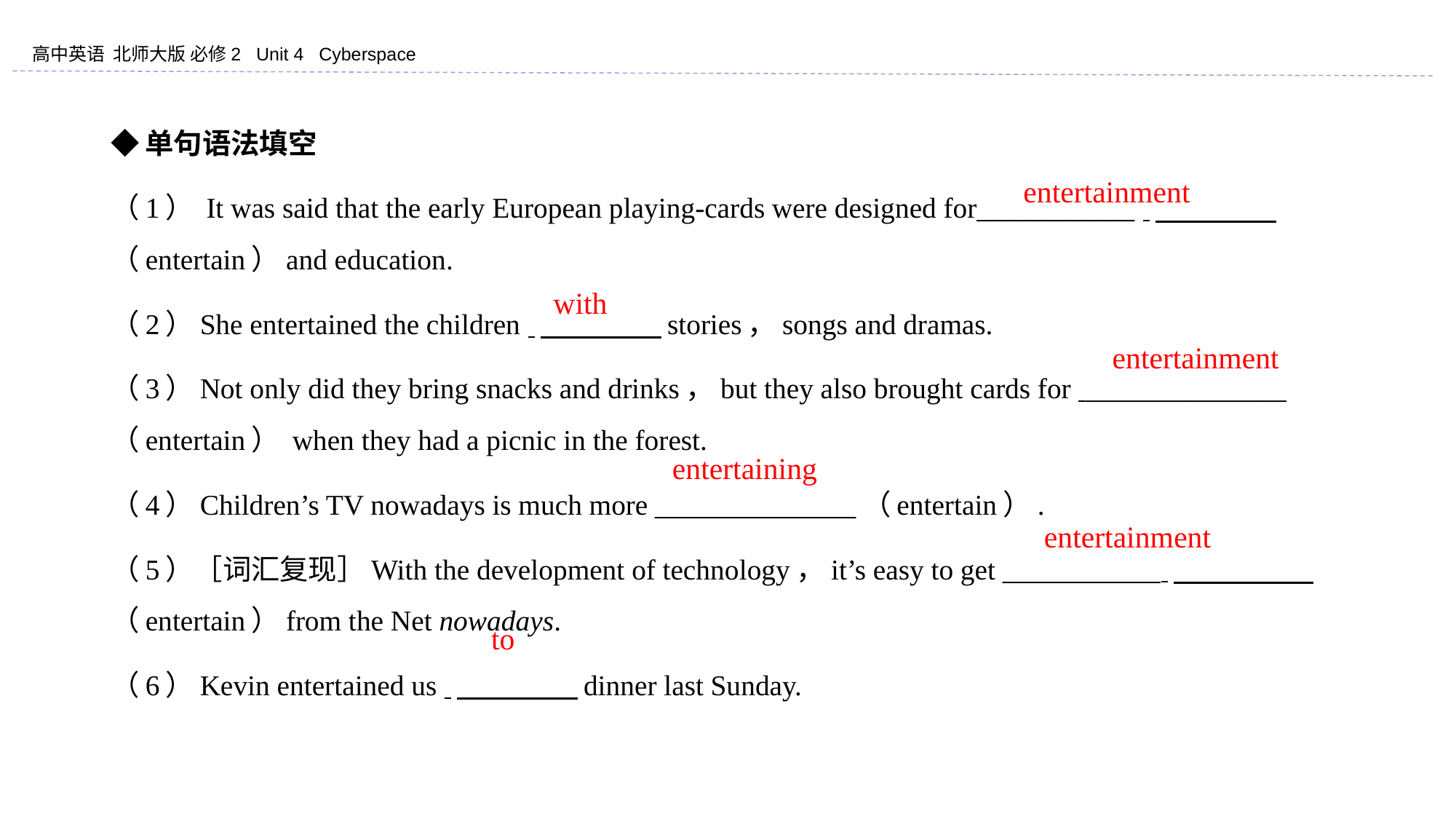

◆单句语法填空
（1） It was said that the early European playing-cards were designed for___________  　　　　  （entertain）and education.
（2）She entertained the children  　　　　 stories，songs and dramas.
（3）Not only did they bring snacks and drinks，but they also brought cards for  ______________   （entertain） when they had a picnic in the forest.
（4）Children’s TV nowadays is much more ______________（entertain）.
（5）［词汇复现］With the development of technology，it’s easy to get ___________ 　　　　     （entertain）from the Net nowadays.
（6）Kevin entertained us  　　　　 dinner last Sunday.

　　　 entertainment

with

entertainment

entertaining
entertainment
to